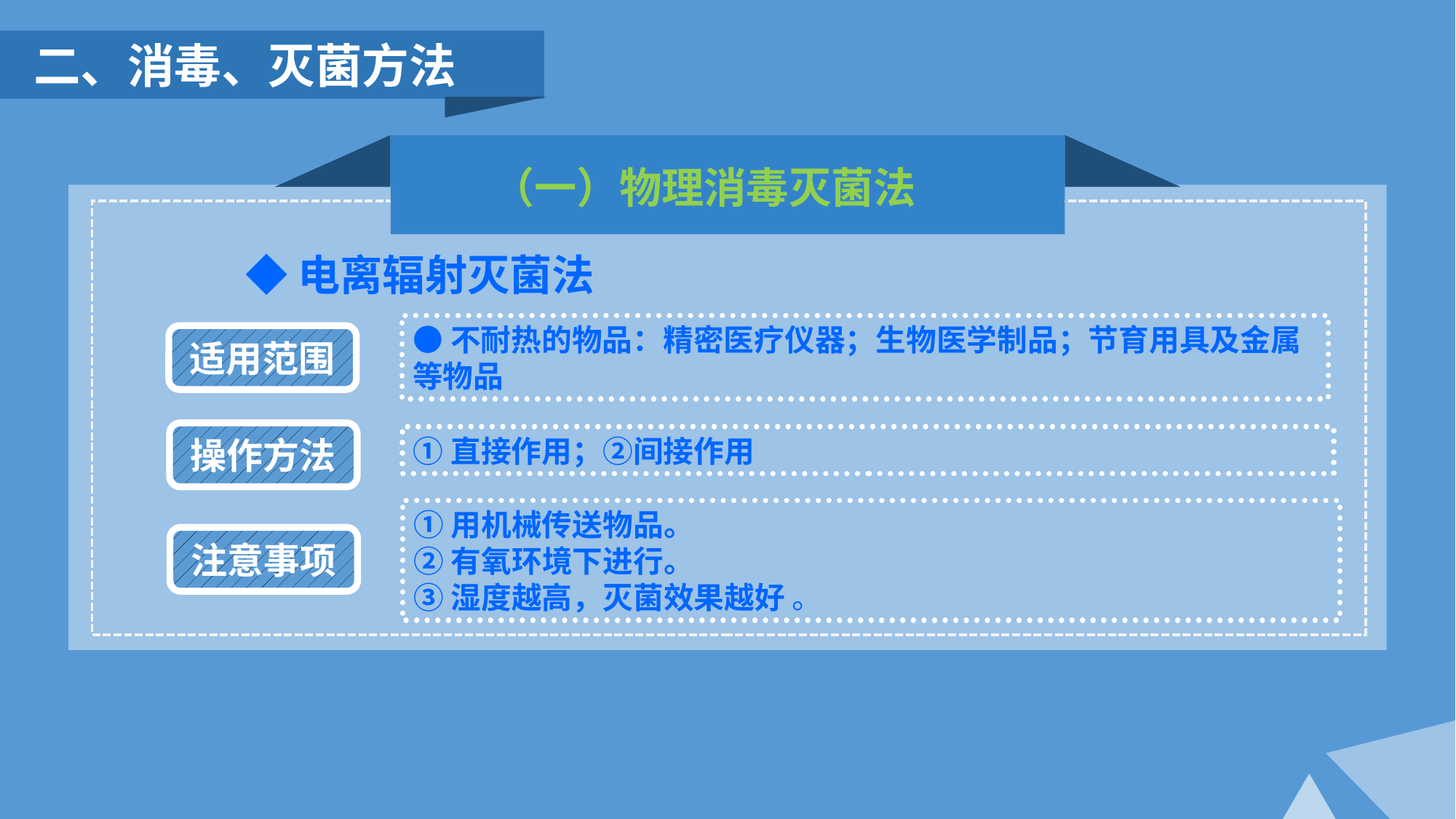

二、消毒、灭菌方法

（一）物理消毒灭菌法

◆电离辐射灭菌法

●不耐热的物品：精密医疗仪器；生物医学制品；节育用具及金属等物品
适用范围
操作方法
①直接作用；②间接作用
①用机械传送物品。
②有氧环境下进行。
③湿度越高，灭菌效果越好 。
注意事项